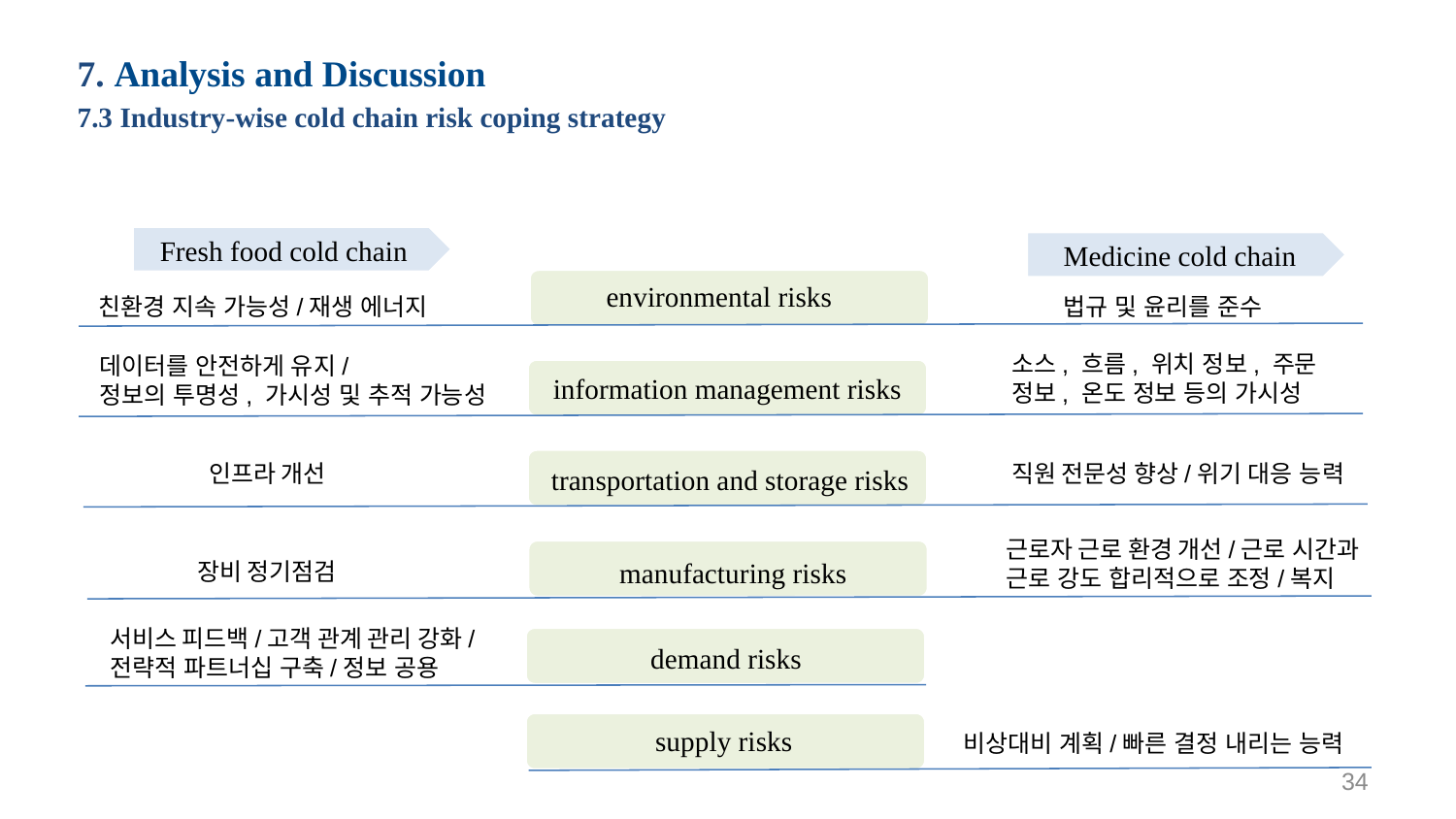

7. Analysis and Discussion
7.3 Industry-wise cold chain risk coping strategy

Fresh food cold chain

Medicine cold chain

environmental risks
친환경 지속 가능성/재생 에너지
법규 및 윤리를 준수
소스, 흐름, 위치 정보, 주문 정보, 온도 정보 등의 가시성
데이터를 안전하게 유지/
정보의 투명성, 가시성 및 추적 가능성
information management risks

직원 전문성 향상/위기 대응 능력
인프라 개선
transportation and storage risks
근로자 근로 환경 개선/근로 시간과
근로 강도 합리적으로 조정/복지
 manufacturing risks
장비 정기점검
서비스 피드백/고객 관계 관리 강화/
전략적 파트너십 구축/정보 공용

demand risks

supply risks
비상대비 계획/빠른 결정 내리는 능력
34